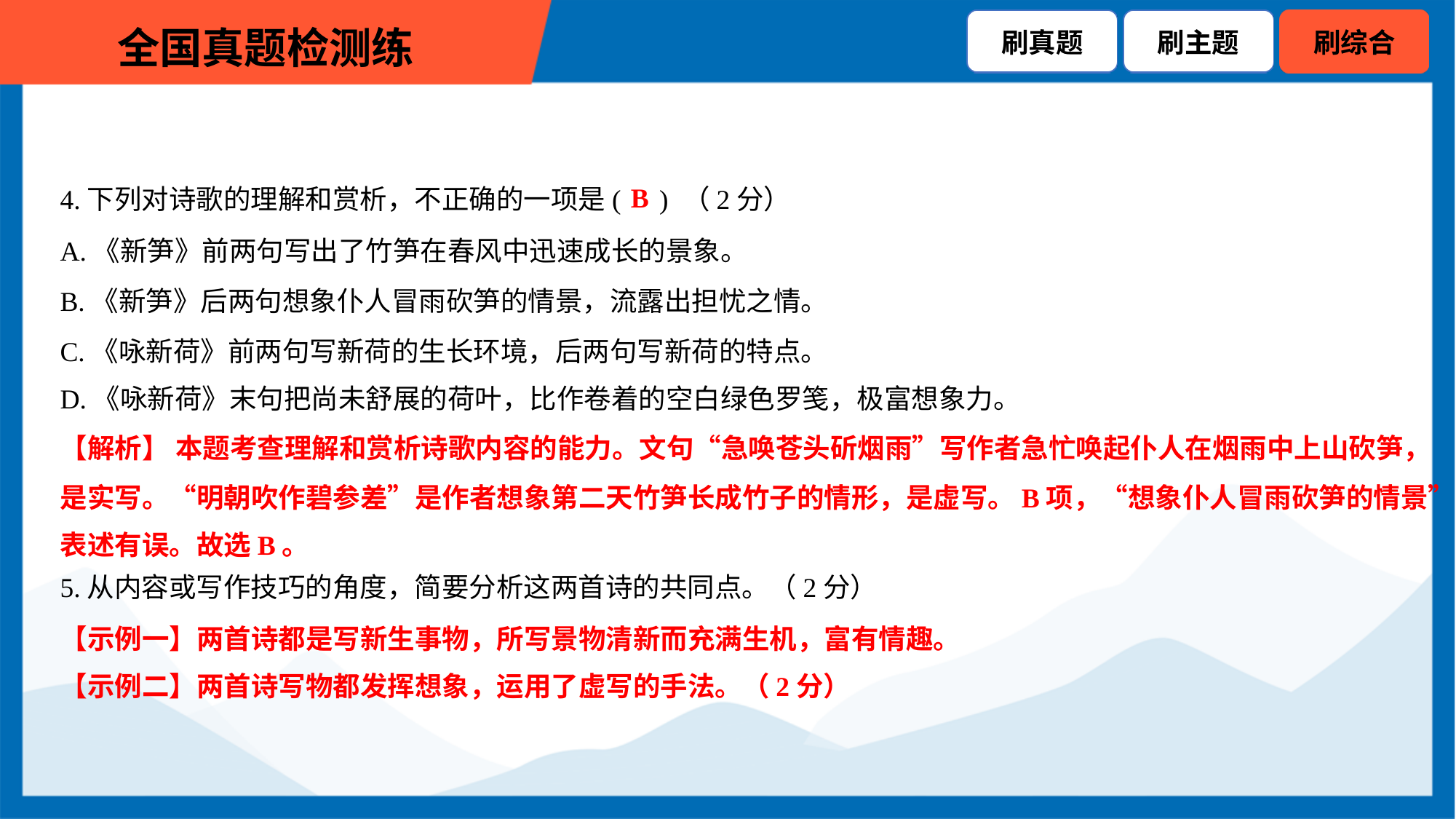

B
4.下列对诗歌的理解和赏析，不正确的一项是(     ) （2分）
A.《新笋》前两句写出了竹笋在春风中迅速成长的景象。
B.《新笋》后两句想象仆人冒雨砍笋的情景，流露出担忧之情。
C.《咏新荷》前两句写新荷的生长环境，后两句写新荷的特点。
D.《咏新荷》末句把尚未舒展的荷叶，比作卷着的空白绿色罗笺，极富想象力。
【解析】 本题考查理解和赏析诗歌内容的能力。文句“急唤苍头斫烟雨”写作者急忙唤起仆人在烟雨中上山砍笋，
是实写。“明朝吹作碧参差”是作者想象第二天竹笋长成竹子的情形，是虚写。B项，“想象仆人冒雨砍笋的情景”
表述有误。故选B。
5.从内容或写作技巧的角度，简要分析这两首诗的共同点。（2分）
【示例一】两首诗都是写新生事物，所写景物清新而充满生机，富有情趣。
【示例二】两首诗写物都发挥想象，运用了虚写的手法。（2分）